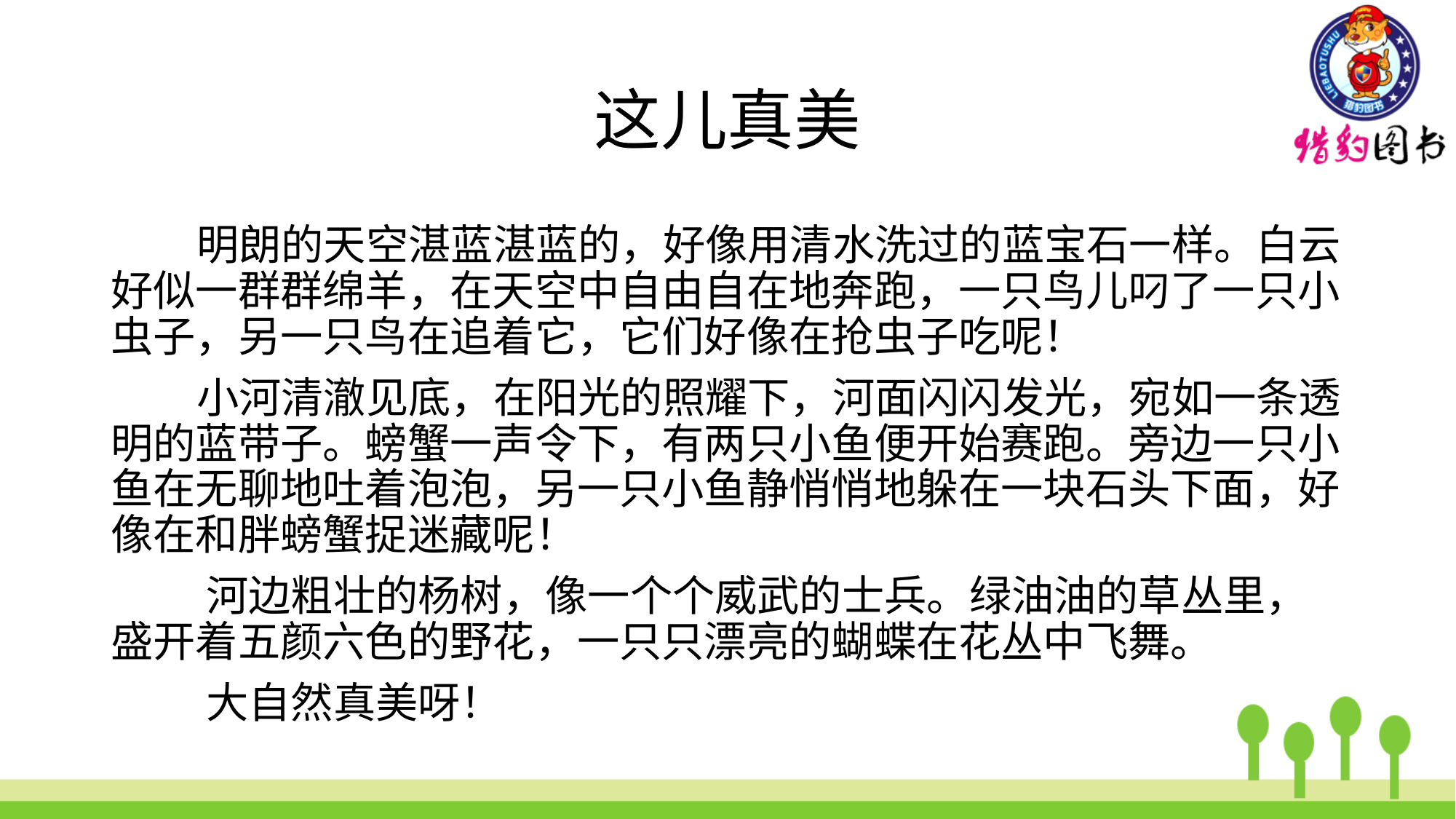

# 这儿真美
        明朗的天空湛蓝湛蓝的，好像用清水洗过的蓝宝石一样。白云好似一群群绵羊，在天空中自由自在地奔跑，一只鸟儿叼了一只小虫子，另一只鸟在追着它，它们好像在抢虫子吃呢！
        小河清澈见底，在阳光的照耀下，河面闪闪发光，宛如一条透明的蓝带子。螃蟹一声令下，有两只小鱼便开始赛跑。旁边一只小鱼在无聊地吐着泡泡，另一只小鱼静悄悄地躲在一块石头下面，好像在和胖螃蟹捉迷藏呢！
         河边粗壮的杨树，像一个个威武的士兵。绿油油的草丛里，盛开着五颜六色的野花，一只只漂亮的蝴蝶在花丛中飞舞。
         大自然真美呀！